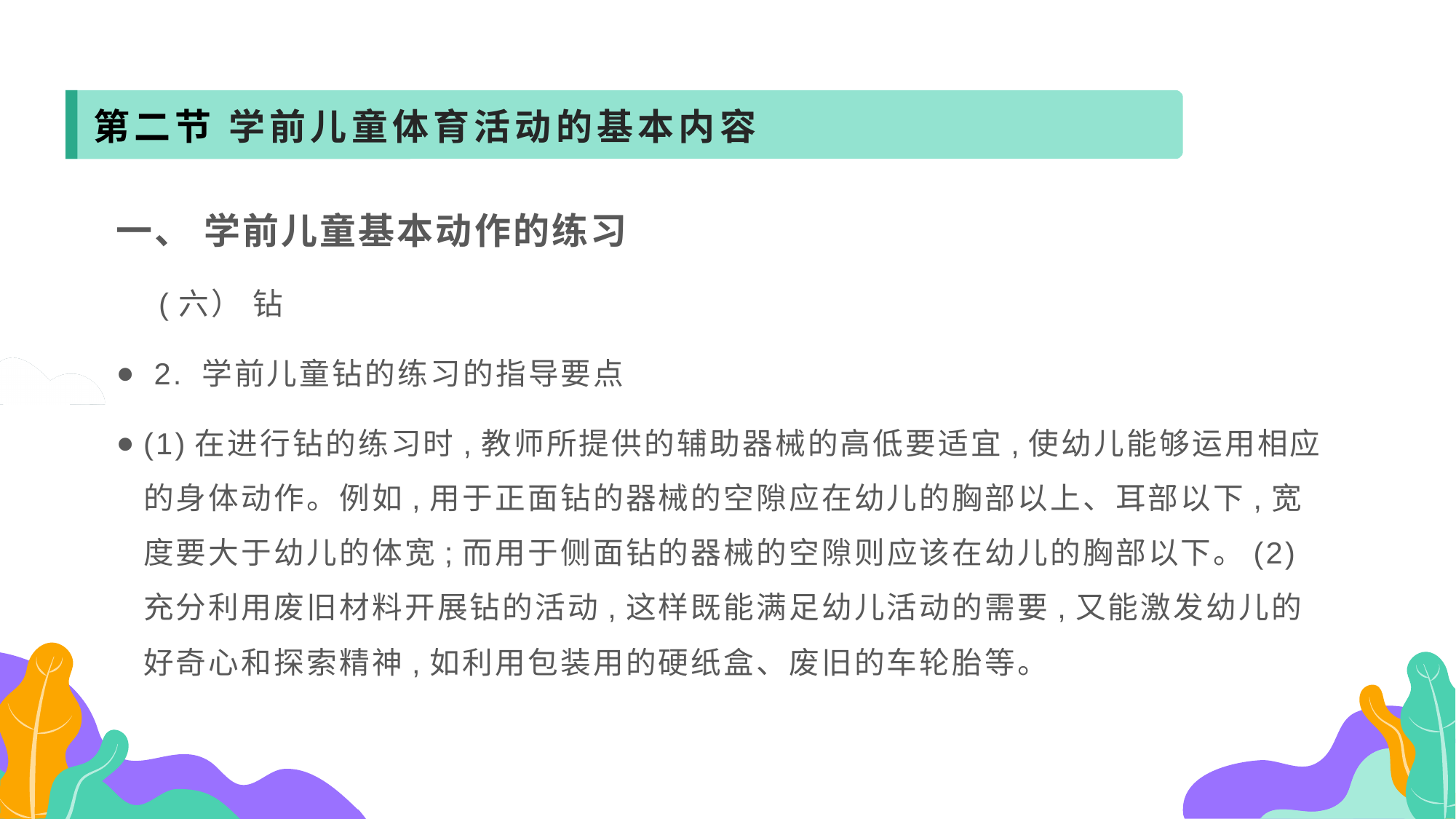

第二节 学前儿童体育活动的基本内容
一、 学前儿童基本动作的练习
    (六） 钻
 2. 学前儿童钻的练习的指导要点
(1)在进行钻的练习时,教师所提供的辅助器械的高低要适宜,使幼儿能够运用相应的身体动作。例如,用于正面钻的器械的空隙应在幼儿的胸部以上、耳部以下,宽度要大于幼儿的体宽;而用于侧面钻的器械的空隙则应该在幼儿的胸部以下。(2)充分利用废旧材料开展钻的活动,这样既能满足幼儿活动的需要,又能激发幼儿的好奇心和探索精神,如利用包装用的硬纸盒、废旧的车轮胎等。